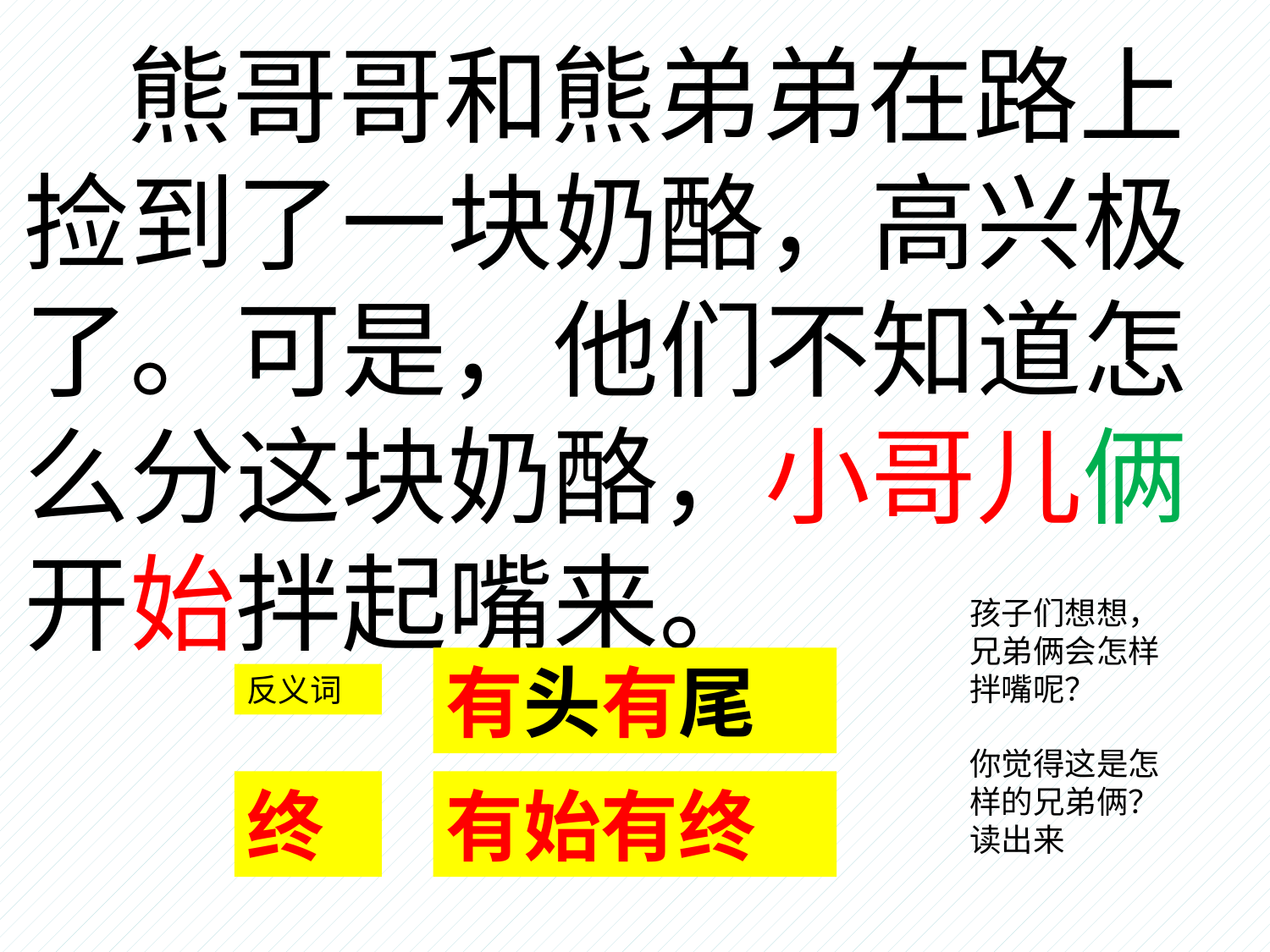

熊哥哥和熊弟弟在路上捡到了一块奶酪，高兴极了。可是，他们不知道怎么分这块奶酪，小哥儿俩开始拌起嘴来。
孩子们想想，兄弟俩会怎样拌嘴呢？
有头有尾
反义词
你觉得这是怎样的兄弟俩？读出来
终
有始有终